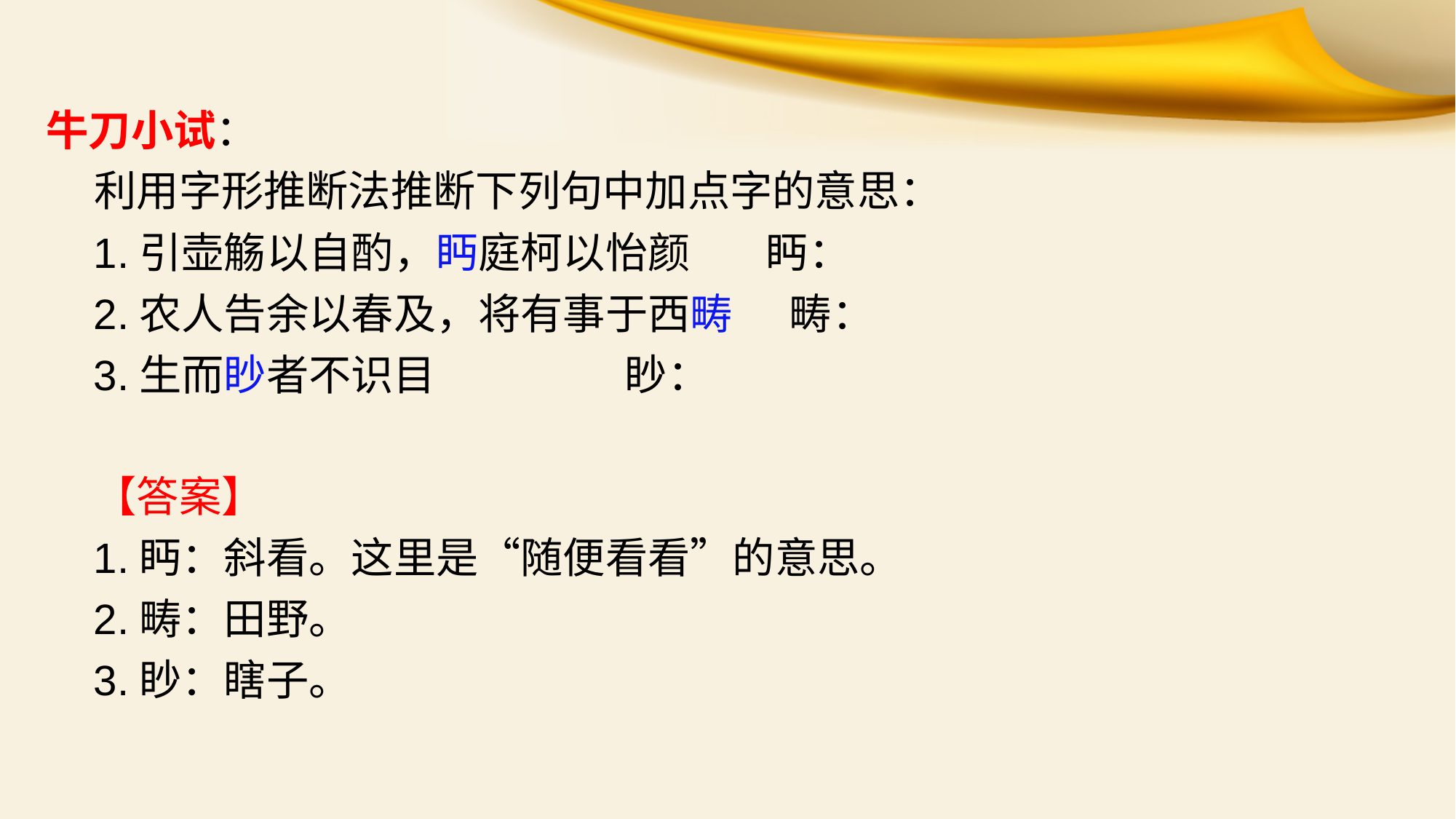

牛刀小试：
    利用字形推断法推断下列句中加点字的意思：
    1.引壶觞以自酌，眄庭柯以怡颜        眄：
    2.农人告余以春及，将有事于西畴      畴：
    3.生而眇者不识目                    眇：

    【答案】
    1.眄：斜看。这里是“随便看看”的意思。
    2.畴：田野。
    3.眇：瞎子。